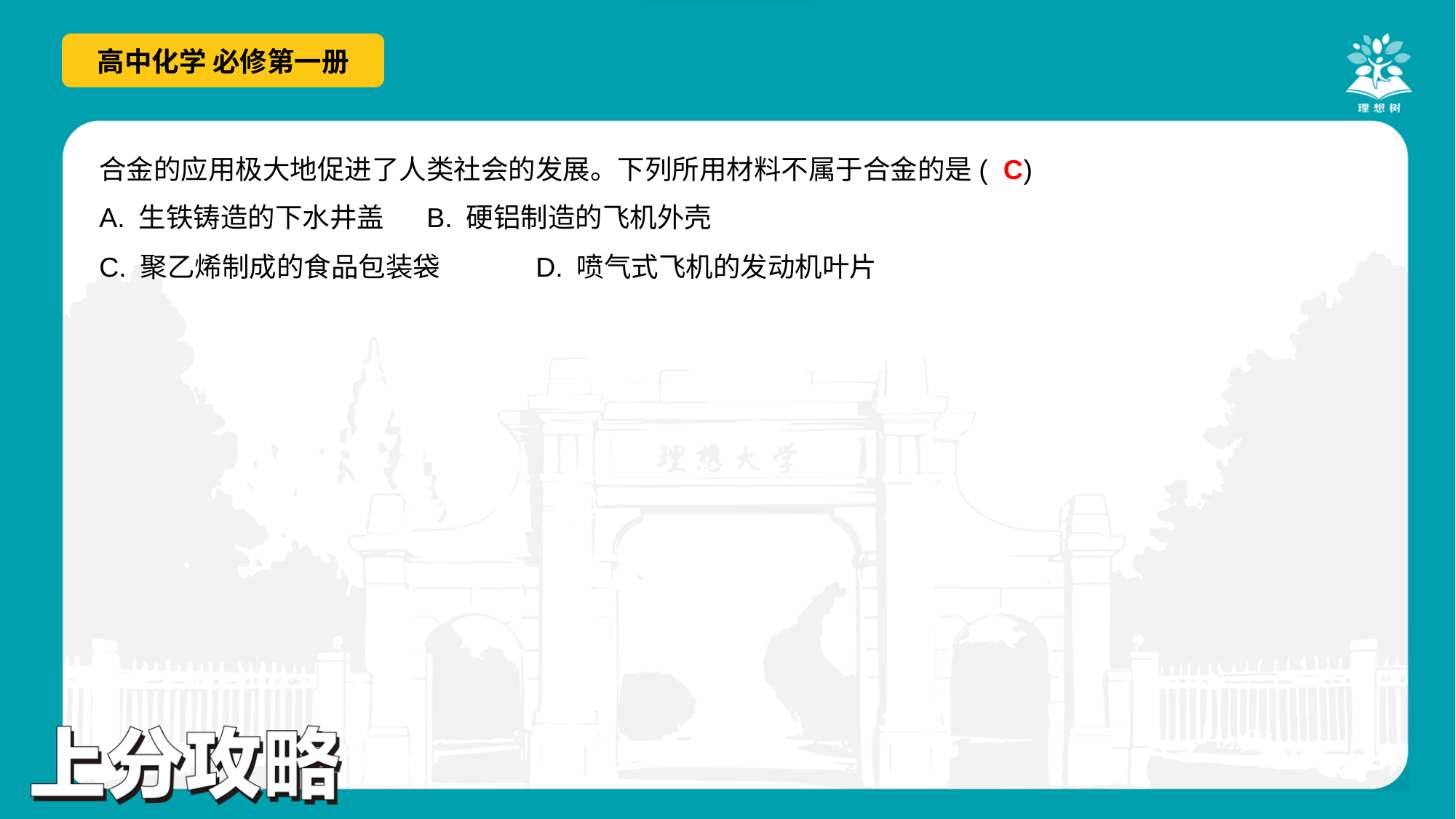

C
合金的应用极大地促进了人类社会的发展。下列所用材料不属于合金的是(     )
A. 生铁铸造的下水井盖	B. 硬铝制造的飞机外壳
C. 聚乙烯制成的食品包装袋	D. 喷气式飞机的发动机叶片